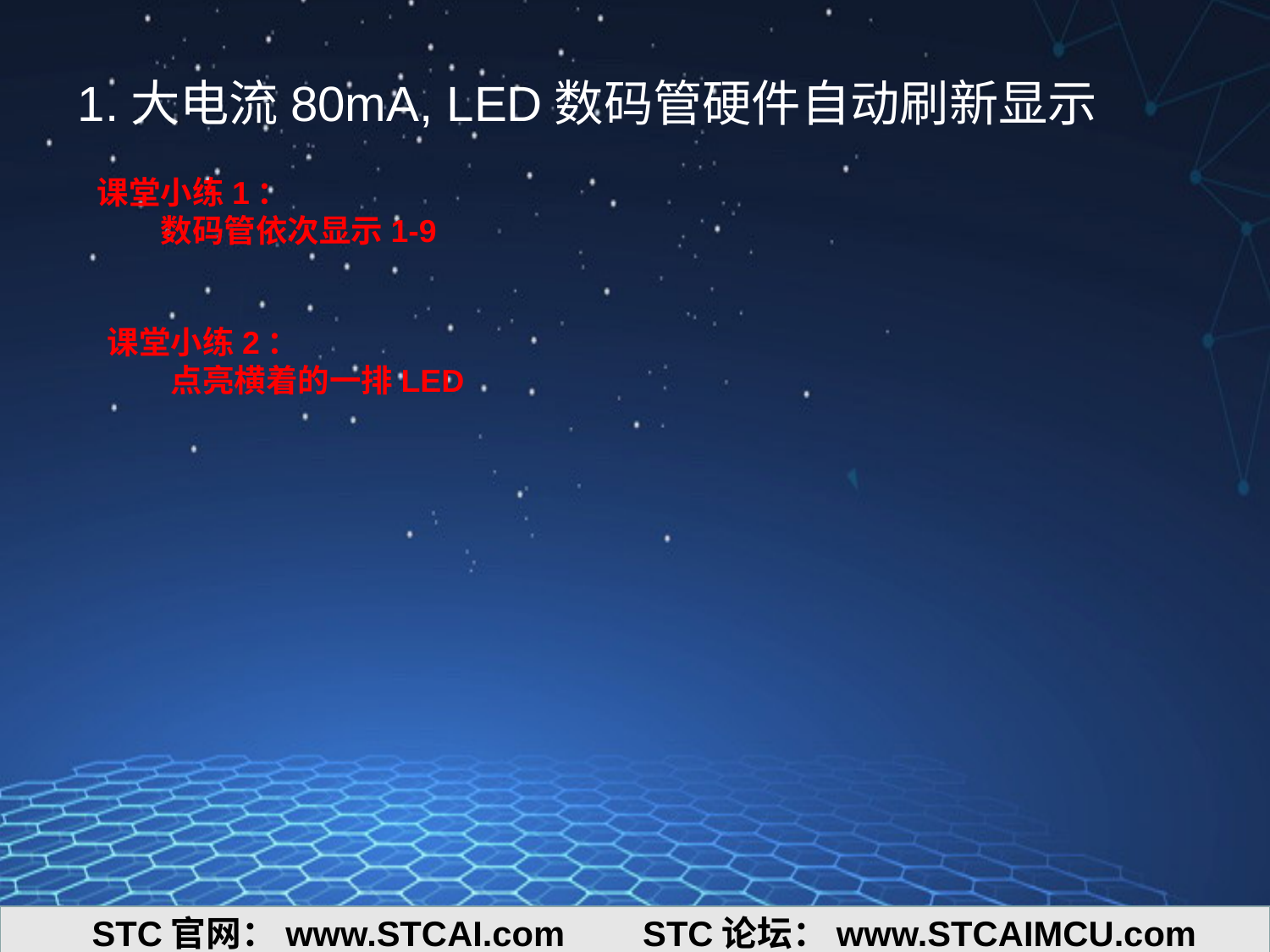

1.大电流80mA, LED数码管硬件自动刷新显示
课堂小练1：
数码管依次显示1-9

课堂小练2：
点亮横着的一排LED

STC官网：www.STCAI.com        STC论坛：www.STCAIMCU.com